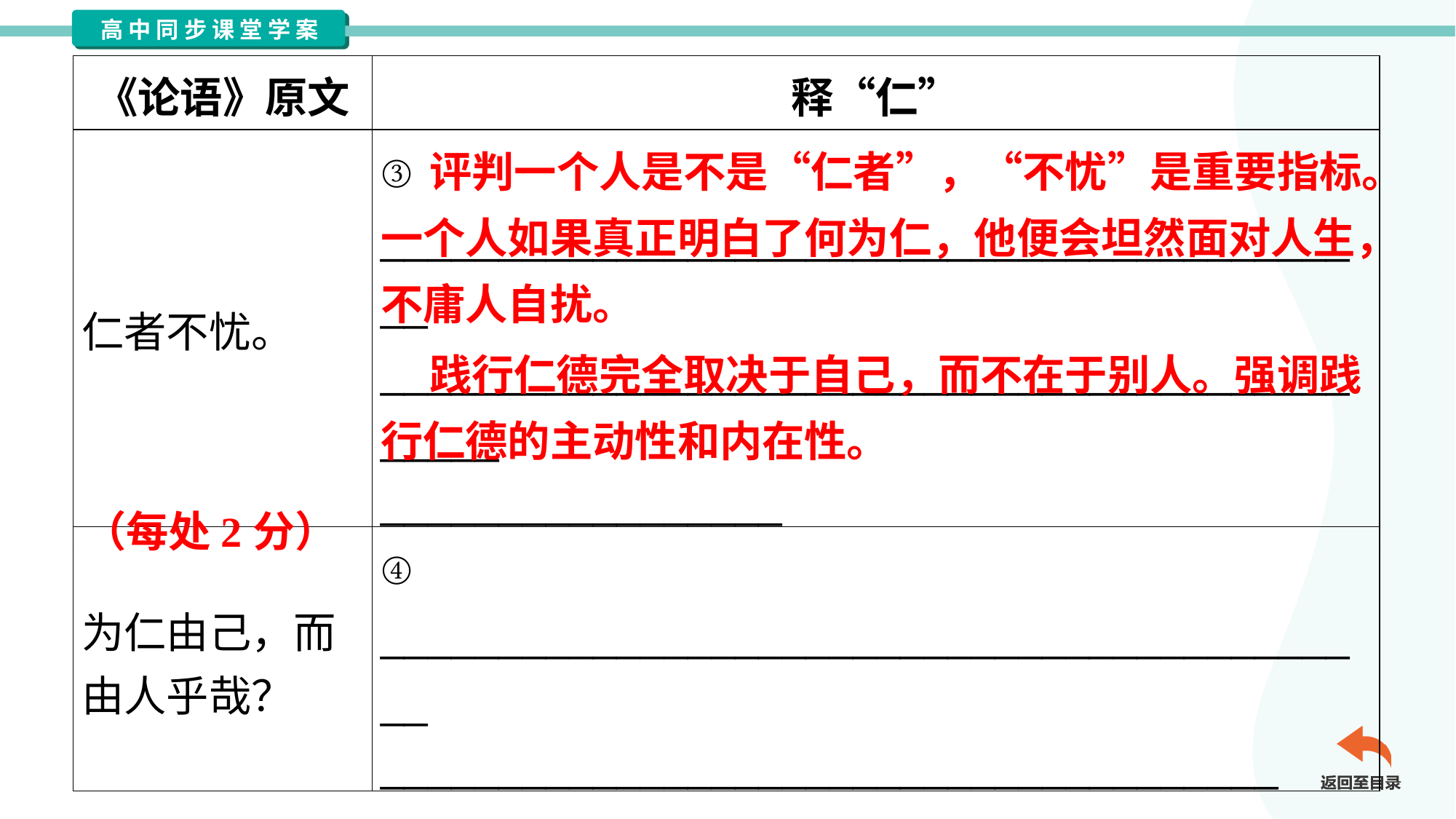

| 《论语》原文 | 释“仁” |
| --- | --- |
| 仁者不忧。 | ③ \_\_\_\_\_\_\_\_\_\_\_\_\_\_\_\_\_\_\_\_\_\_\_\_\_\_\_\_\_\_\_\_\_\_\_\_\_\_\_\_\_\_\_ \_\_\_\_\_\_\_\_\_\_\_\_\_\_\_\_\_\_\_\_\_\_\_\_\_\_\_\_\_\_\_\_\_\_\_\_\_\_\_\_\_\_\_\_\_\_ \_\_\_\_\_\_\_\_\_\_\_\_\_\_\_\_\_ |
| 为仁由己，而 由人乎哉？ | ④ \_\_\_\_\_\_\_\_\_\_\_\_\_\_\_\_\_\_\_\_\_\_\_\_\_\_\_\_\_\_\_\_\_\_\_\_\_\_\_\_\_\_\_ \_\_\_\_\_\_\_\_\_\_\_\_\_\_\_\_\_\_\_\_\_\_\_\_\_\_\_\_\_\_\_\_\_\_\_\_\_\_ |
    评判一个人是不是“仁者”，“不忧”是重要指标。一个人如果真正明白了何为仁，他便会坦然面对人生，不庸人自扰。
    践行仁德完全取决于自己，而不在于别人。强调践行仁德的主动性和内在性。
（每处2分）